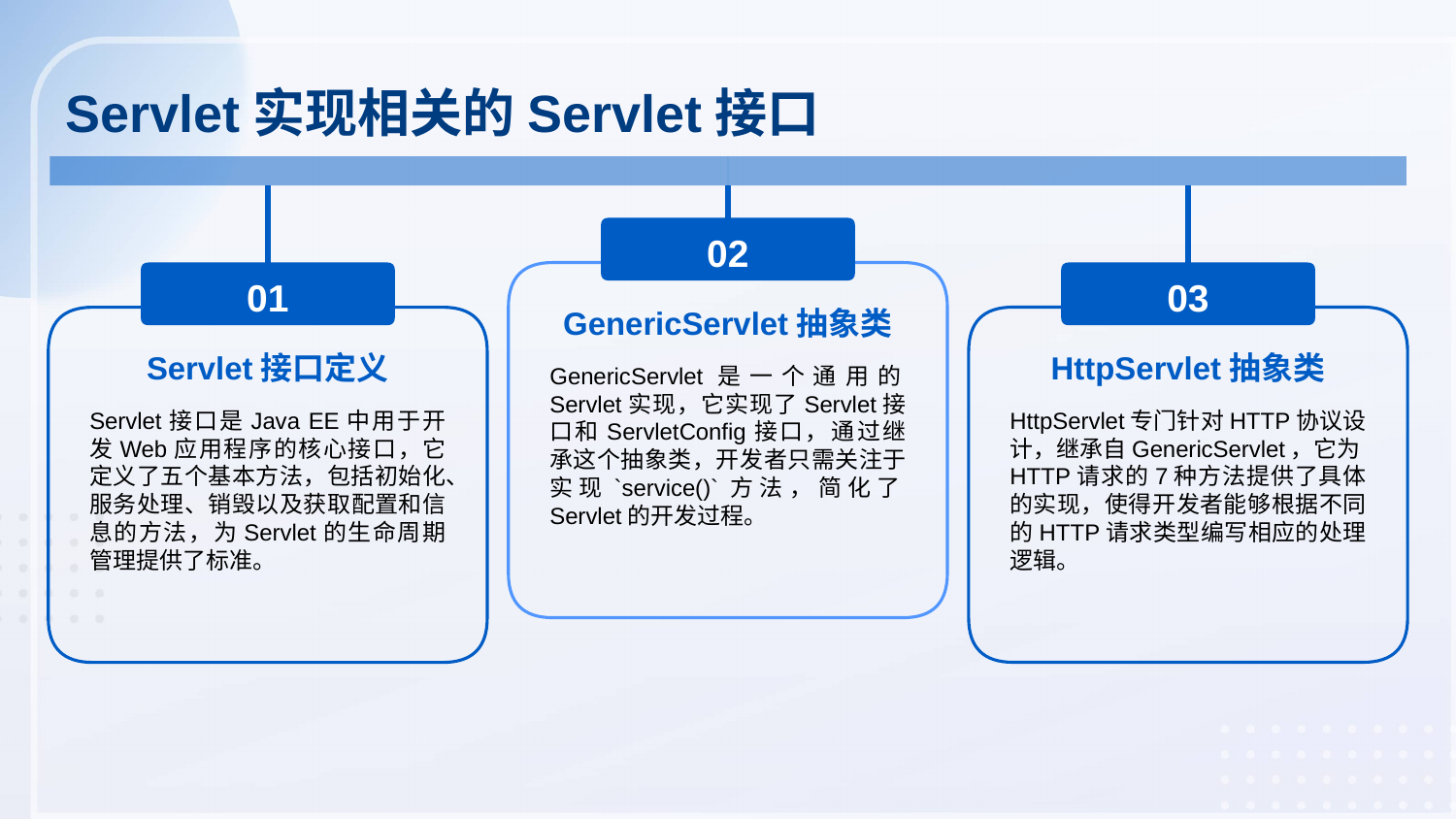

Servlet实现相关的Servlet接口

02

01
03

GenericServlet抽象类

Servlet接口定义
HttpServlet抽象类
GenericServlet是一个通用的Servlet实现，它实现了Servlet接口和ServletConfig接口，通过继承这个抽象类，开发者只需关注于实现`service()`方法，简化了Servlet的开发过程。
Servlet接口是Java EE中用于开发Web应用程序的核心接口，它定义了五个基本方法，包括初始化、服务处理、销毁以及获取配置和信息的方法，为Servlet的生命周期管理提供了标准。
HttpServlet专门针对HTTP协议设计，继承自GenericServlet，它为HTTP请求的7种方法提供了具体的实现，使得开发者能够根据不同的HTTP请求类型编写相应的处理逻辑。